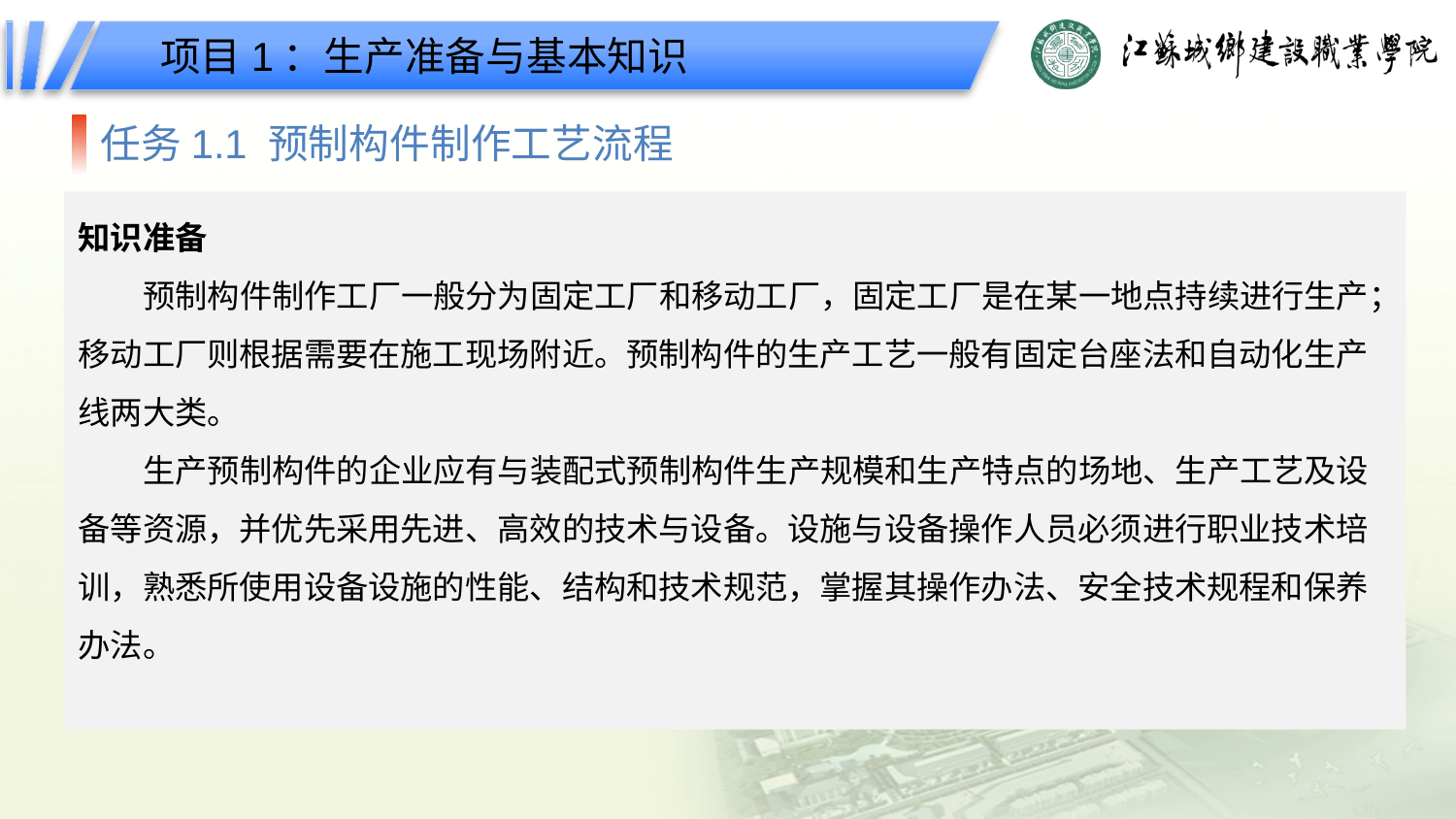

项目1：生产准备与基本知识
任务1.1 预制构件制作工艺流程

知识准备
预制构件制作工厂一般分为固定工厂和移动工厂，固定工厂是在某一地点持续进行生产；移动工厂则根据需要在施工现场附近。预制构件的生产工艺一般有固定台座法和自动化生产线两大类。
生产预制构件的企业应有与装配式预制构件生产规模和生产特点的场地、生产工艺及设备等资源，并优先采用先进、高效的技术与设备。设施与设备操作人员必须进行职业技术培训，熟悉所使用设备设施的性能、结构和技术规范，掌握其操作办法、安全技术规程和保养办法。